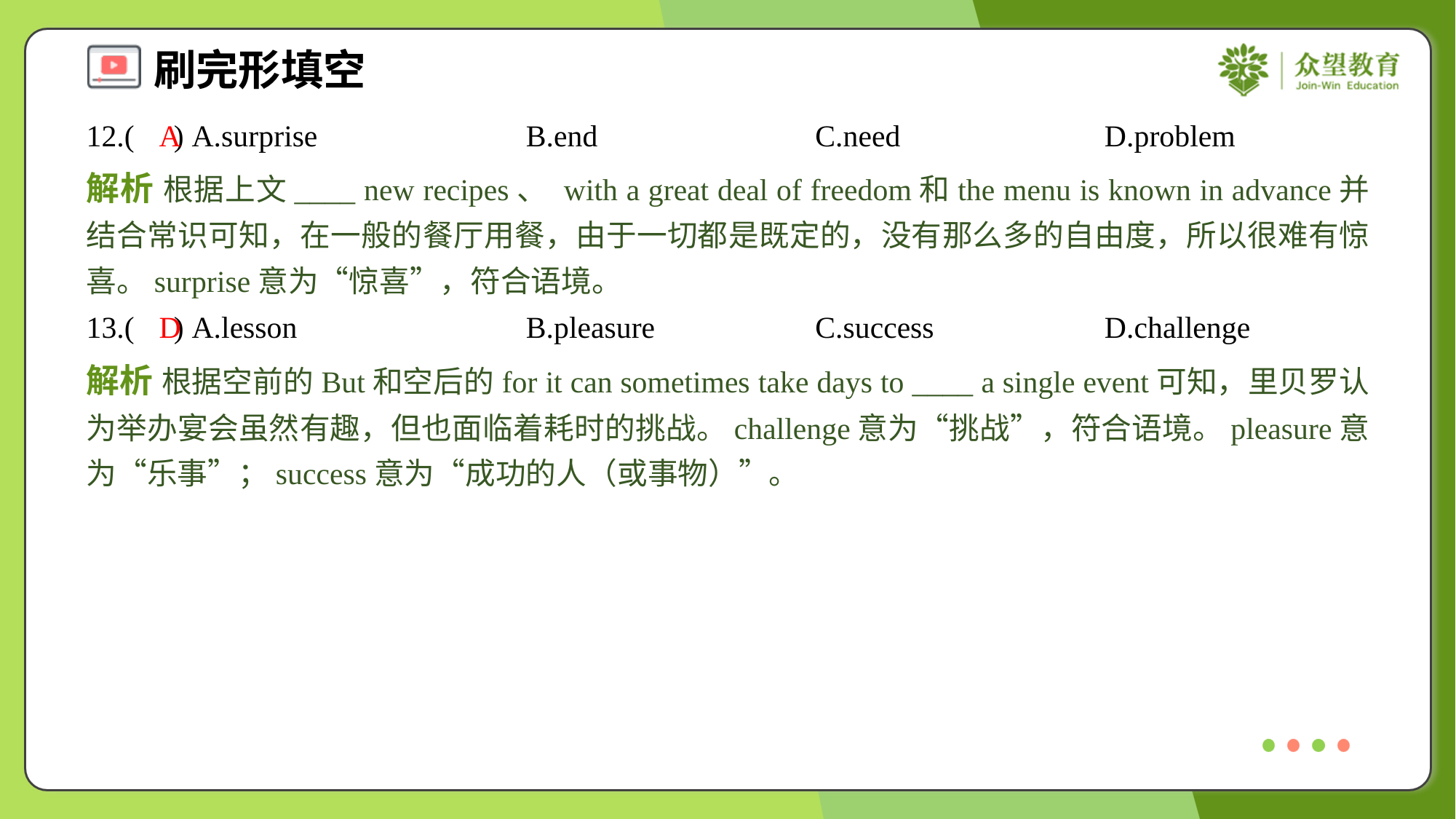

12.(     ) A.surprise	B.end	C.need	D.problem
A
解析 根据上文____ new recipes、 with a great deal of freedom和the menu is known in advance并结合常识可知，在一般的餐厅用餐，由于一切都是既定的，没有那么多的自由度，所以很难有惊喜。surprise意为“惊喜”，符合语境。
13.(     ) A.lesson	B.pleasure	C.success	D.challenge
D
解析 根据空前的But和空后的for it can sometimes take days to ____ a single event可知，里贝罗认为举办宴会虽然有趣，但也面临着耗时的挑战。challenge意为“挑战”，符合语境。pleasure意为“乐事”；success意为“成功的人（或事物）”。